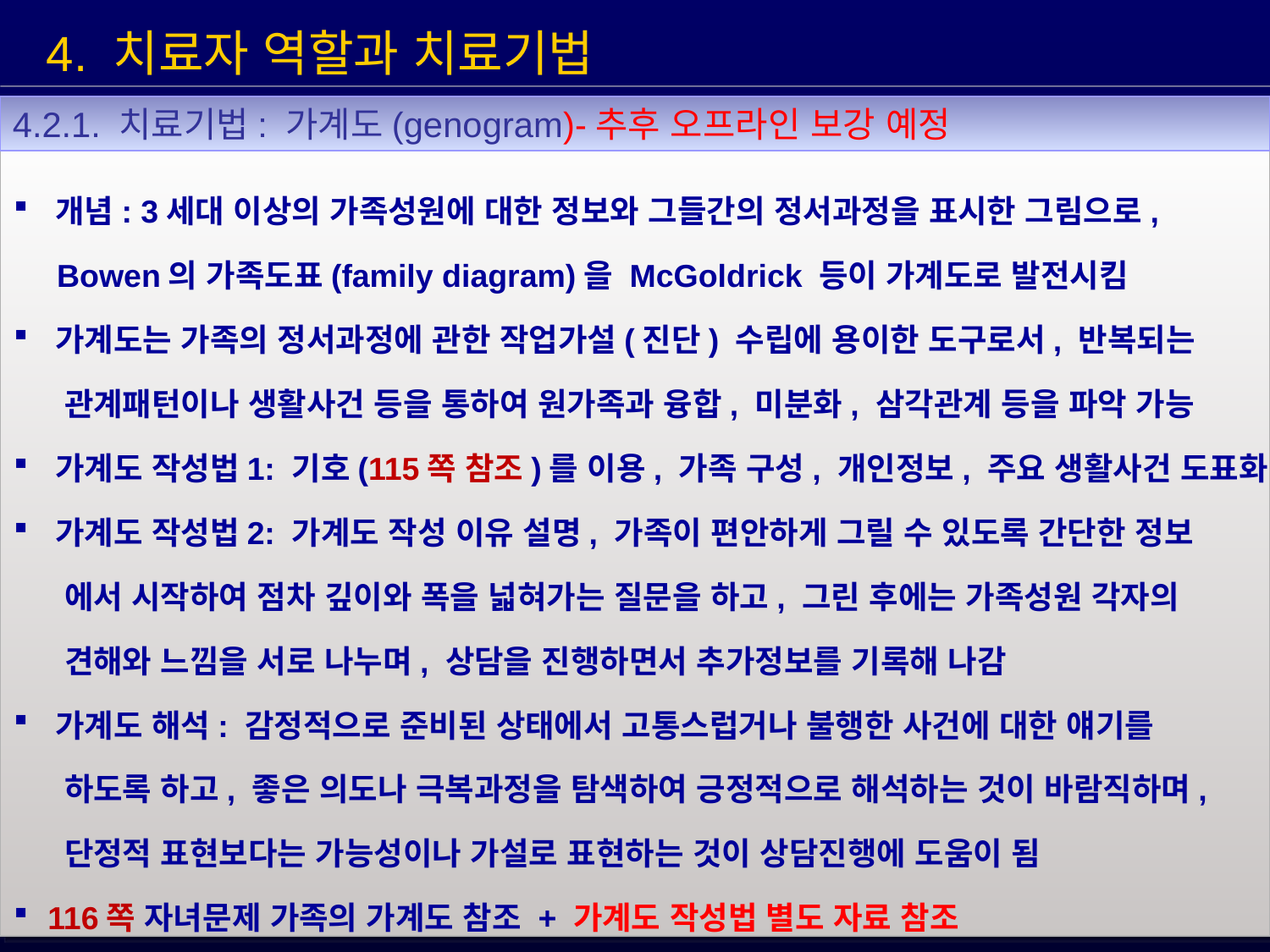

4. 치료자 역할과 치료기법

4.2.1. 치료기법: 가계도(genogram)-추후 오프라인 보강 예정

 개념: 3세대 이상의 가족성원에 대한 정보와 그들간의 정서과정을 표시한 그림으로,
  Bowen의 가족도표(family diagram)을 McGoldrick 등이 가계도로 발전시킴
 가계도는 가족의 정서과정에 관한 작업가설(진단) 수립에 용이한 도구로서, 반복되는
  관계패턴이나 생활사건 등을 통하여 원가족과 융합, 미분화, 삼각관계 등을 파악 가능
 가계도 작성법1: 기호(115쪽 참조)를 이용, 가족 구성, 개인정보, 주요 생활사건 도표화
 가계도 작성법2: 가계도 작성 이유 설명, 가족이 편안하게 그릴 수 있도록 간단한 정보
  에서 시작하여 점차 깊이와 폭을 넓혀가는 질문을 하고, 그린 후에는 가족성원 각자의
  견해와 느낌을 서로 나누며, 상담을 진행하면서 추가정보를 기록해 나감
 가계도 해석: 감정적으로 준비된 상태에서 고통스럽거나 불행한 사건에 대한 얘기를
  하도록 하고, 좋은 의도나 극복과정을 탐색하여 긍정적으로 해석하는 것이 바람직하며,
  단정적 표현보다는 가능성이나 가설로 표현하는 것이 상담진행에 도움이 됨
 116쪽 자녀문제 가족의 가계도 참조 + 가계도 작성법 별도 자료 참조